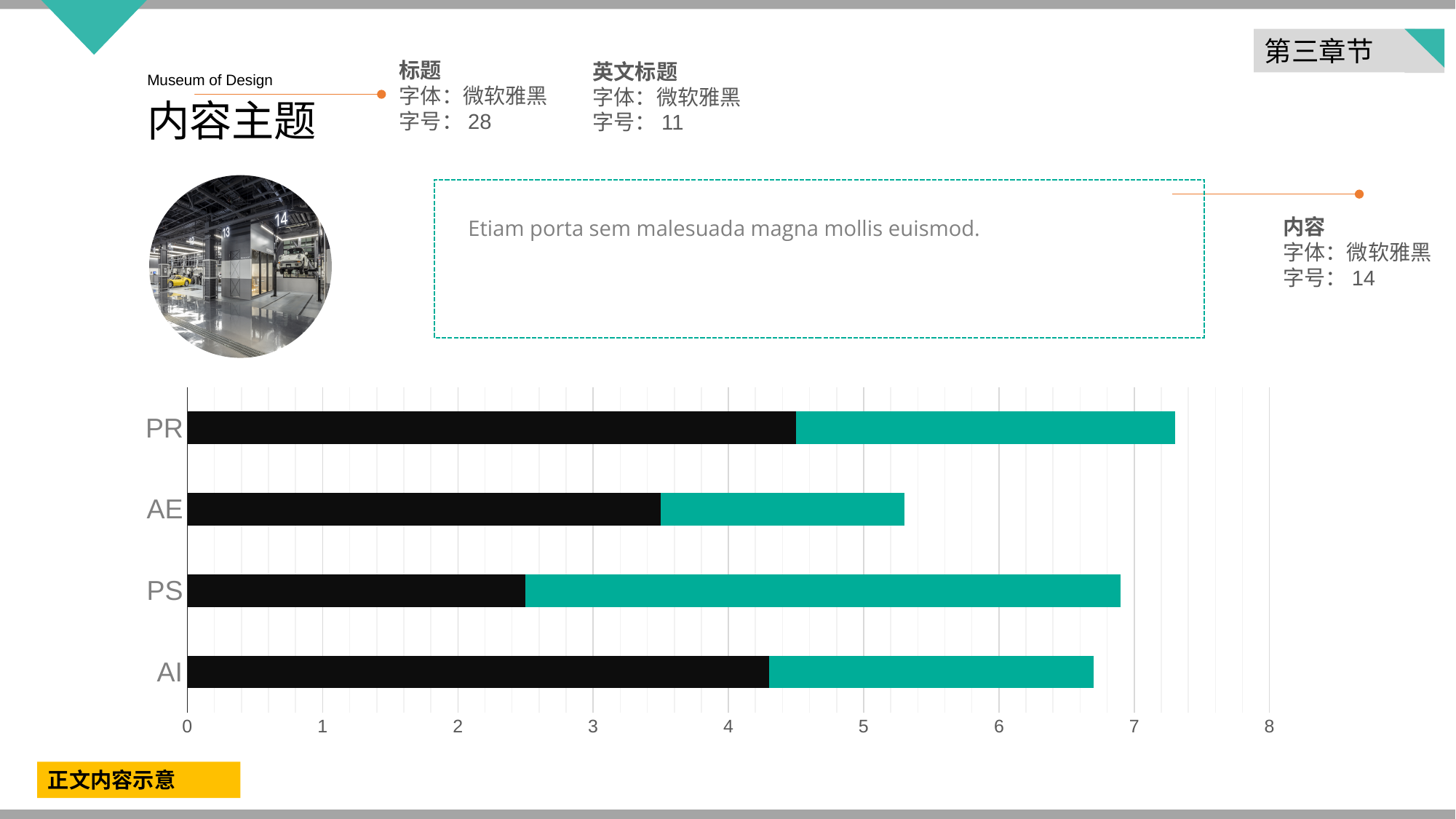

第三章节

标题
字体：微软雅黑
字号：28
英文标题
字体：微软雅黑
字号：11
Museum of Design

内容主题

内容
字体：微软雅黑
字号：14
Etiam porta sem malesuada magna mollis euismod.

### Chart

| Category | 系列 1 | 系列 2 |
|---|---|---|
| AI | 4.3 | 2.4 |
| PS | 2.5 | 4.4 |
| AE | 3.5 | 1.8 |
| PR | 4.5 | 2.8 |
正文内容示意